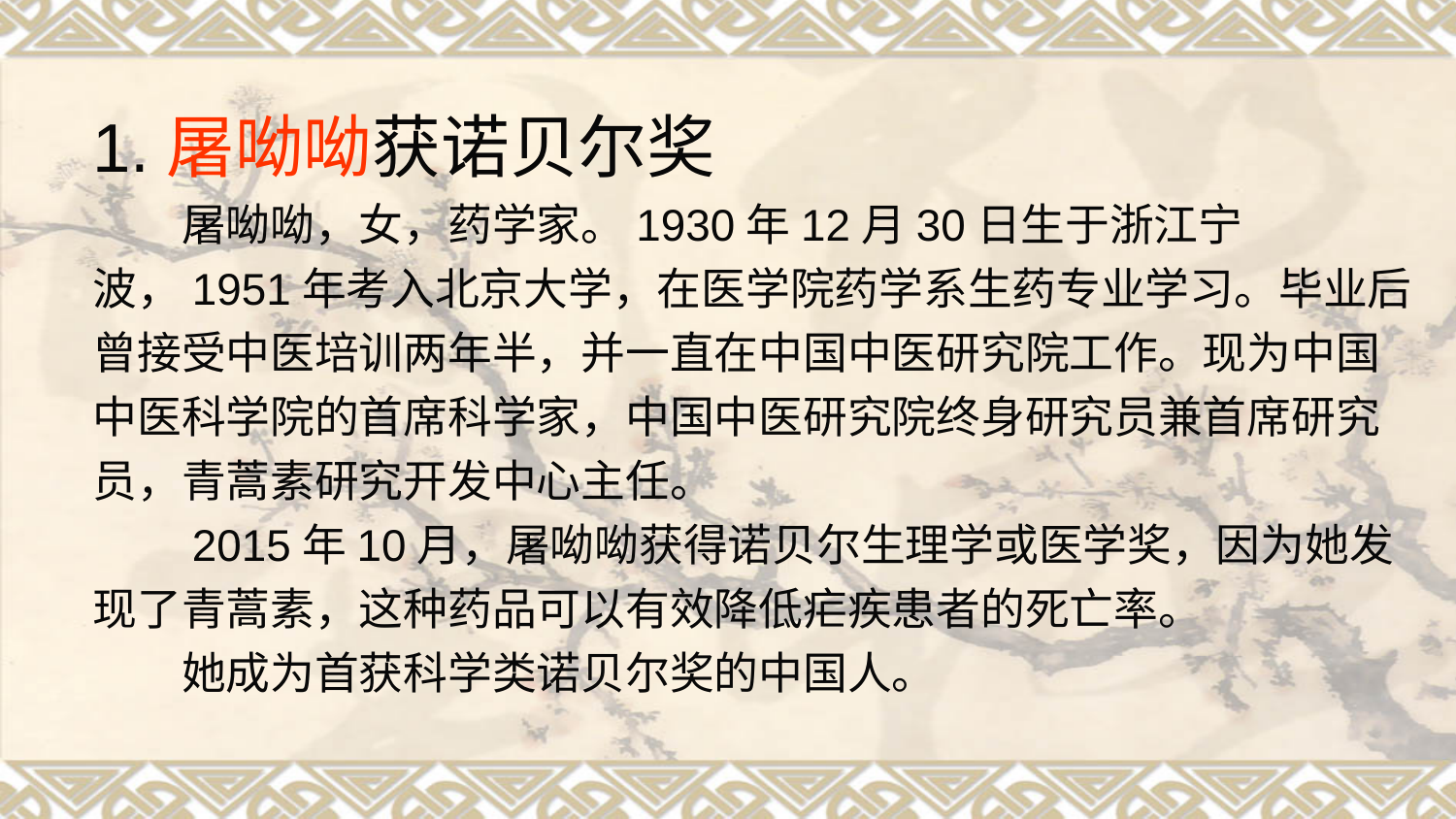

# 1.屠呦呦获诺贝尔奖 　　屠呦呦，女，药学家。1930年12月30日生于浙江宁波，1951年考入北京大学，在医学院药学系生药专业学习。毕业后曾接受中医培训两年半，并一直在中国中医研究院工作。现为中国中医科学院的首席科学家，中国中医研究院终身研究员兼首席研究员，青蒿素研究开发中心主任。 　　2015年10月，屠呦呦获得诺贝尔生理学或医学奖，因为她发现了青蒿素，这种药品可以有效降低疟疾患者的死亡率。 　　她成为首获科学类诺贝尔奖的中国人。